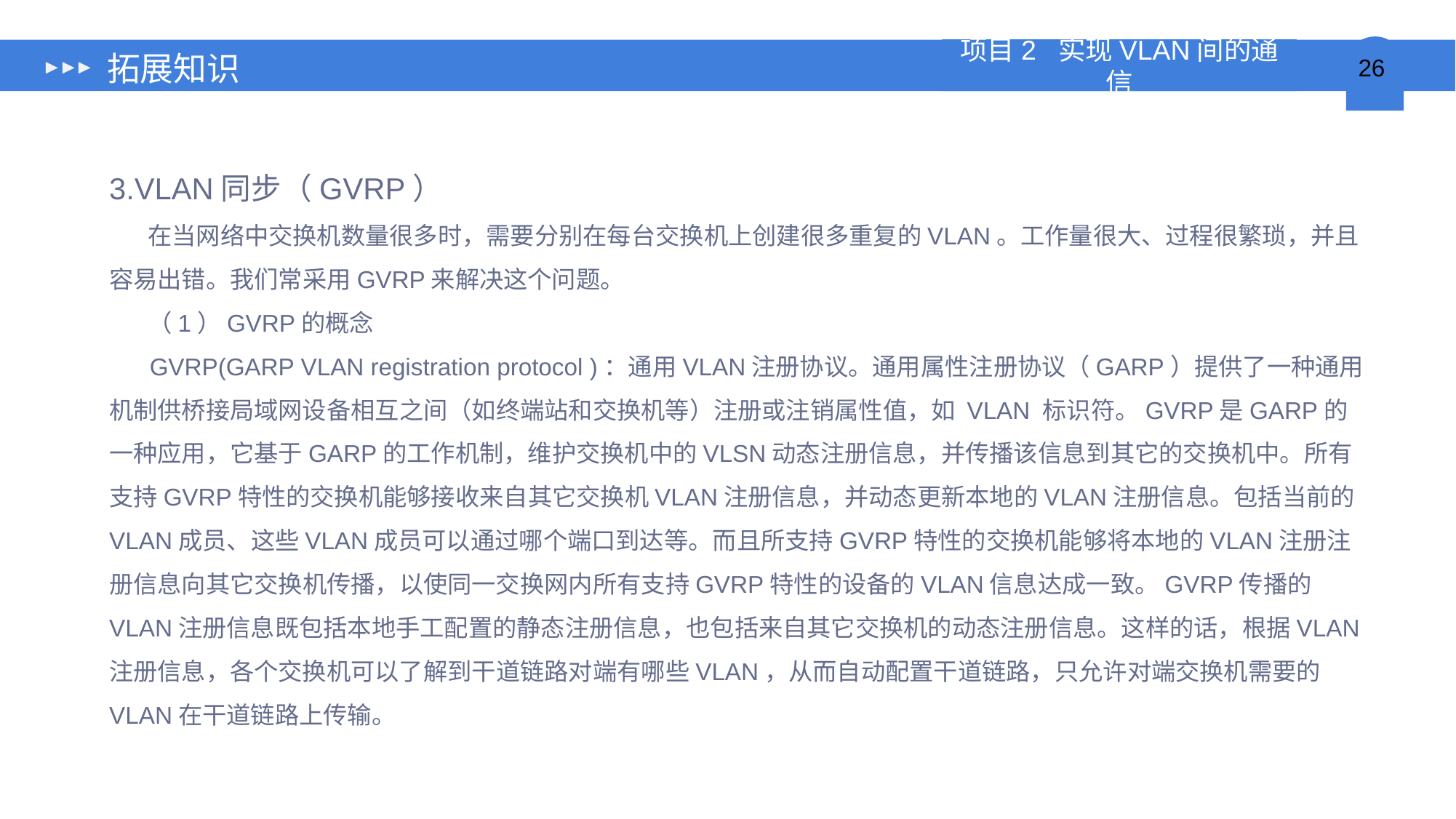

# 拓展知识
3.VLAN同步（GVRP）
      在当网络中交换机数量很多时，需要分别在每台交换机上创建很多重复的VLAN。工作量很大、过程很繁琐，并且容易出错。我们常采用GVRP来解决这个问题。
      （1）GVRP的概念
      GVRP(GARP VLAN registration protocol )：通用VLAN注册协议。通用属性注册协议（GARP）提供了一种通用机制供桥接局域网设备相互之间（如终端站和交换机等）注册或注销属性值，如 VLAN 标识符。GVRP是GARP的一种应用，它基于GARP的工作机制，维护交换机中的VLSN动态注册信息，并传播该信息到其它的交换机中。所有支持GVRP特性的交换机能够接收来自其它交换机VLAN注册信息，并动态更新本地的VLAN注册信息。包括当前的VLAN成员、这些VLAN成员可以通过哪个端口到达等。而且所支持GVRP特性的交换机能够将本地的VLAN注册注册信息向其它交换机传播，以使同一交换网内所有支持GVRP特性的设备的VLAN信息达成一致。GVRP传播的VLAN注册信息既包括本地手工配置的静态注册信息，也包括来自其它交换机的动态注册信息。这样的话，根据VLAN注册信息，各个交换机可以了解到干道链路对端有哪些VLAN，从而自动配置干道链路，只允许对端交换机需要的VLAN在干道链路上传输。